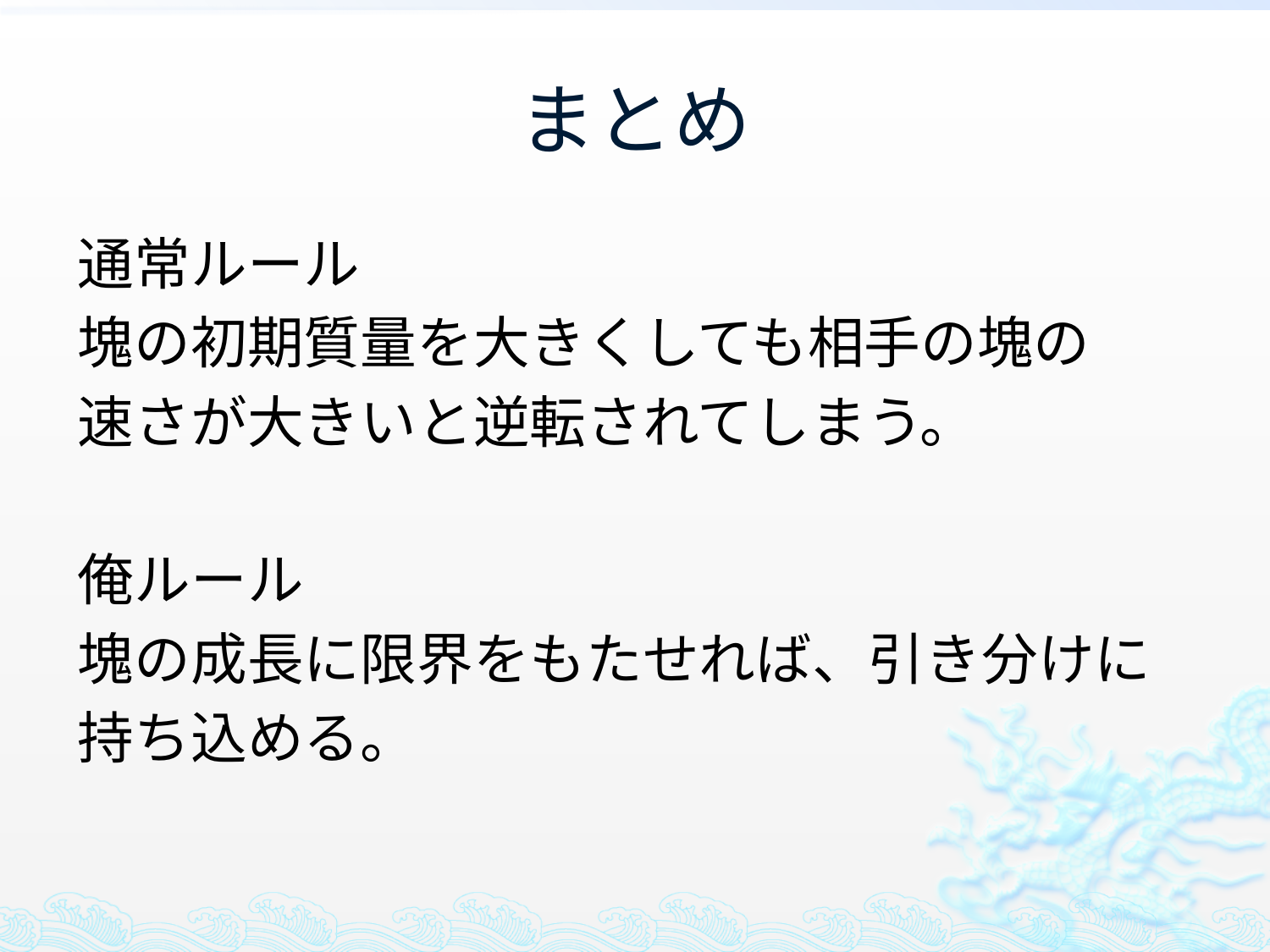

# まとめ
通常ルール
塊の初期質量を大きくしても相手の塊の
速さが大きいと逆転されてしまう。

俺ルール
塊の成長に限界をもたせれば、引き分けに
持ち込める。